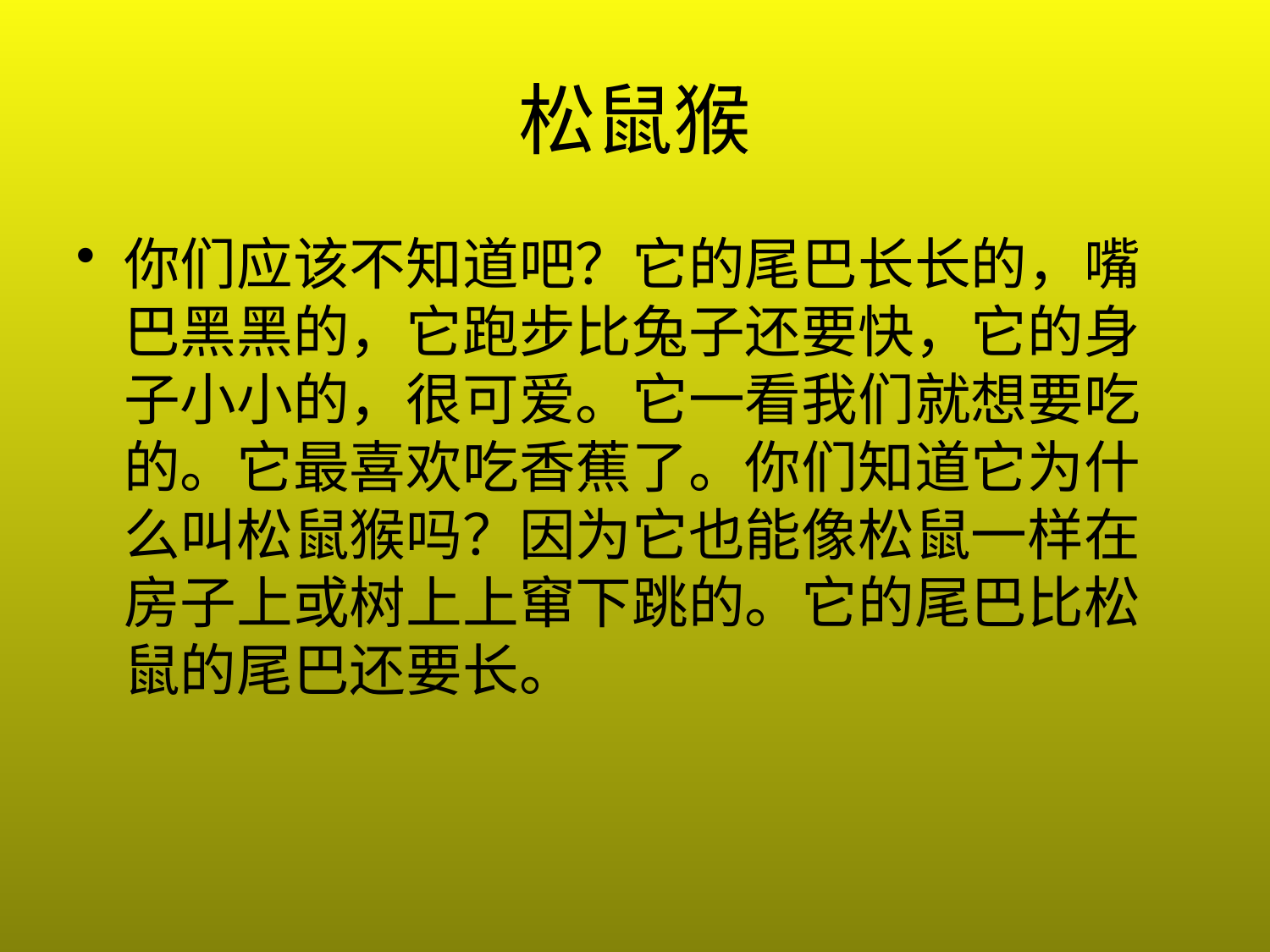

# 松鼠猴
你们应该不知道吧？它的尾巴长长的，嘴巴黑黑的，它跑步比兔子还要快，它的身子小小的，很可爱。它一看我们就想要吃的。它最喜欢吃香蕉了。你们知道它为什么叫松鼠猴吗？因为它也能像松鼠一样在房子上或树上上窜下跳的。它的尾巴比松鼠的尾巴还要长。